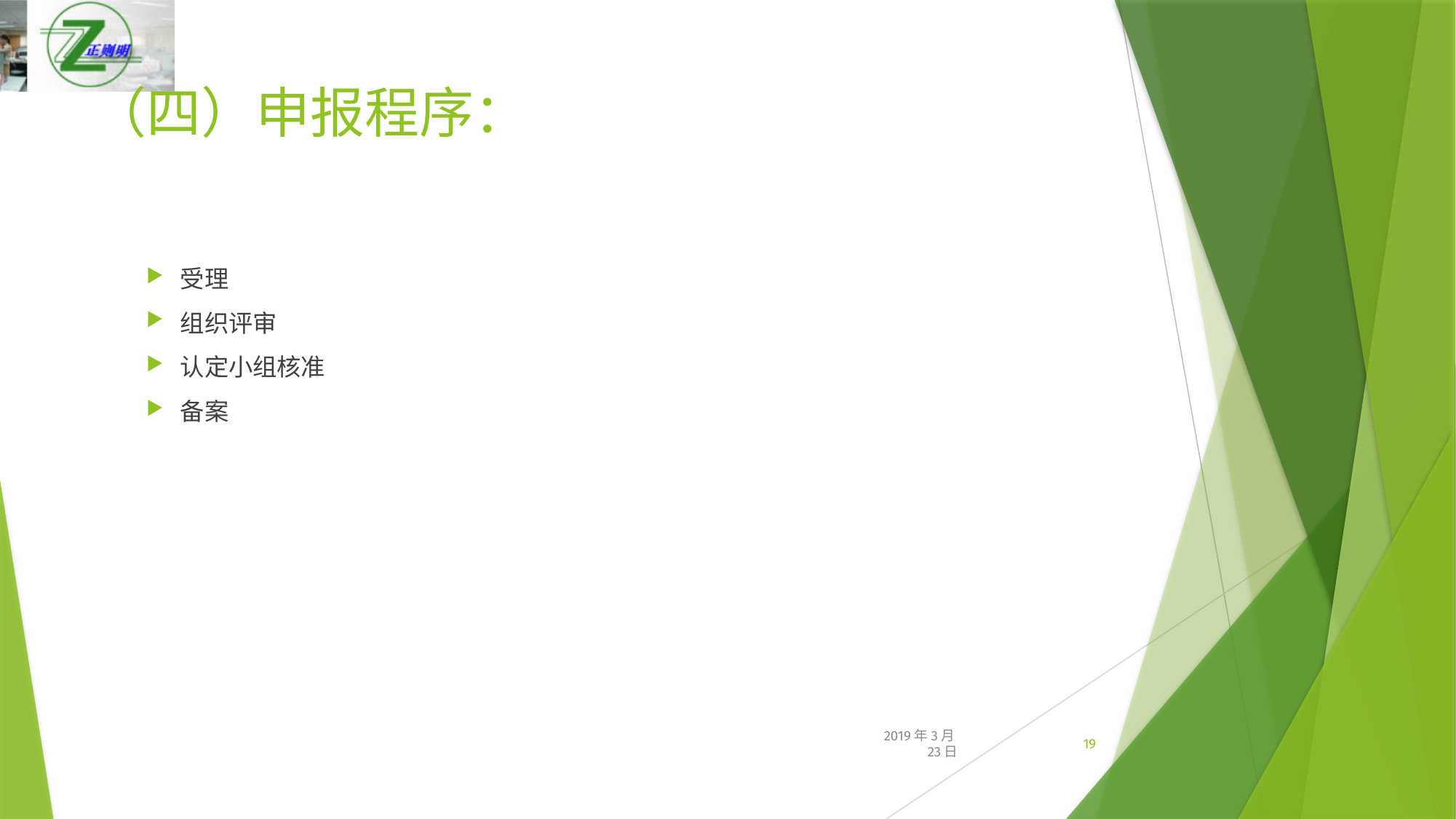

# （四）申报程序：
受理
组织评审
认定小组核准
备案
2019年3月23日
19